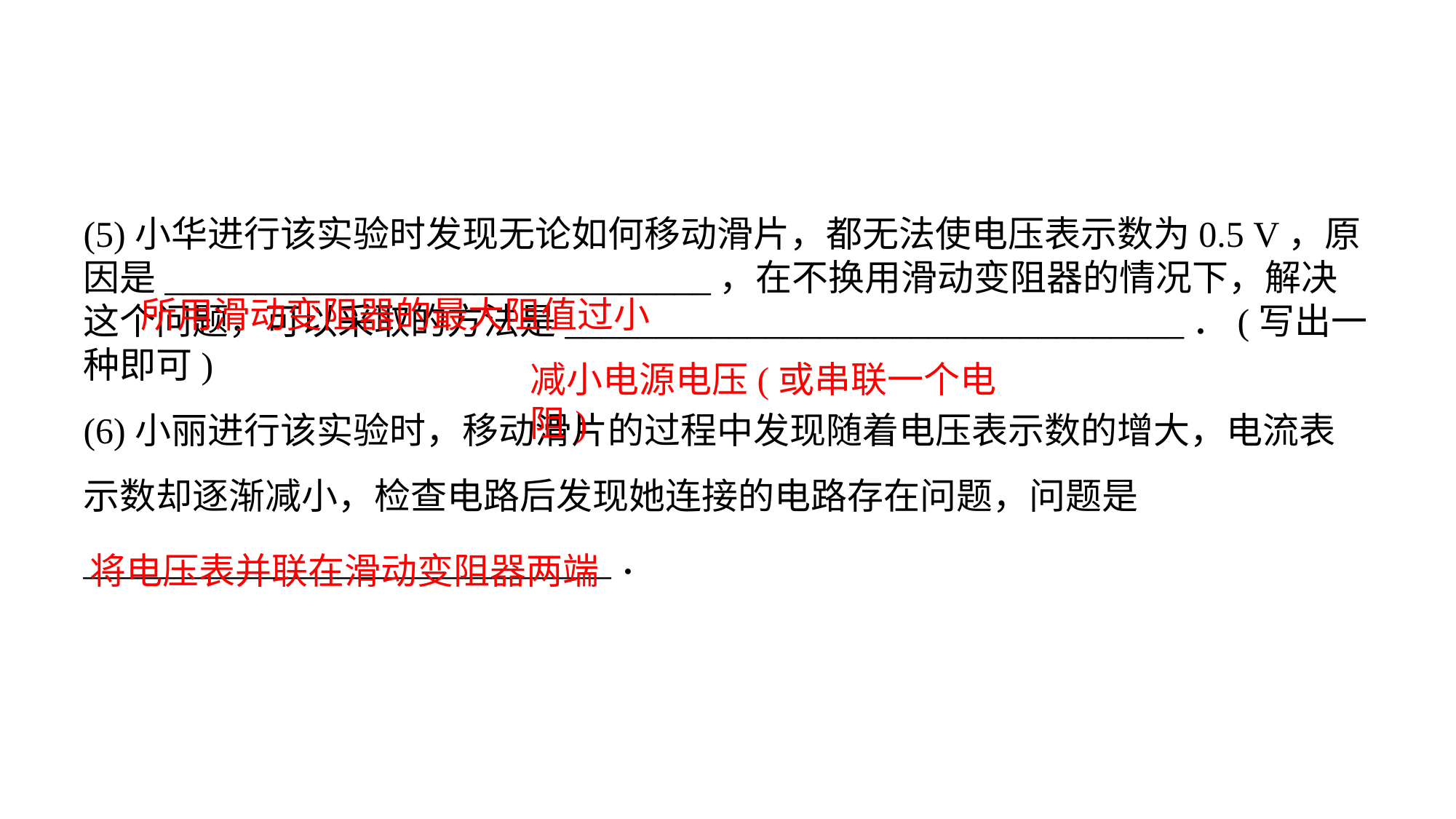

(5)小华进行该实验时发现无论如何移动滑片，都无法使电压表示数为0.5 V，原因是______________________________，在不换用滑动变阻器的情况下，解决这个问题，可以采取的方法是__________________________________．(写出一种即可)(6)小丽进行该实验时，移动滑片的过程中发现随着电压表示数的增大，电流表示数却逐渐减小，检查电路后发现她连接的电路存在问题，问题是_____________________________．
所用滑动变阻器的最大阻值过小
减小电源电压(或串联一个电阻)
将电压表并联在滑动变阻器两端